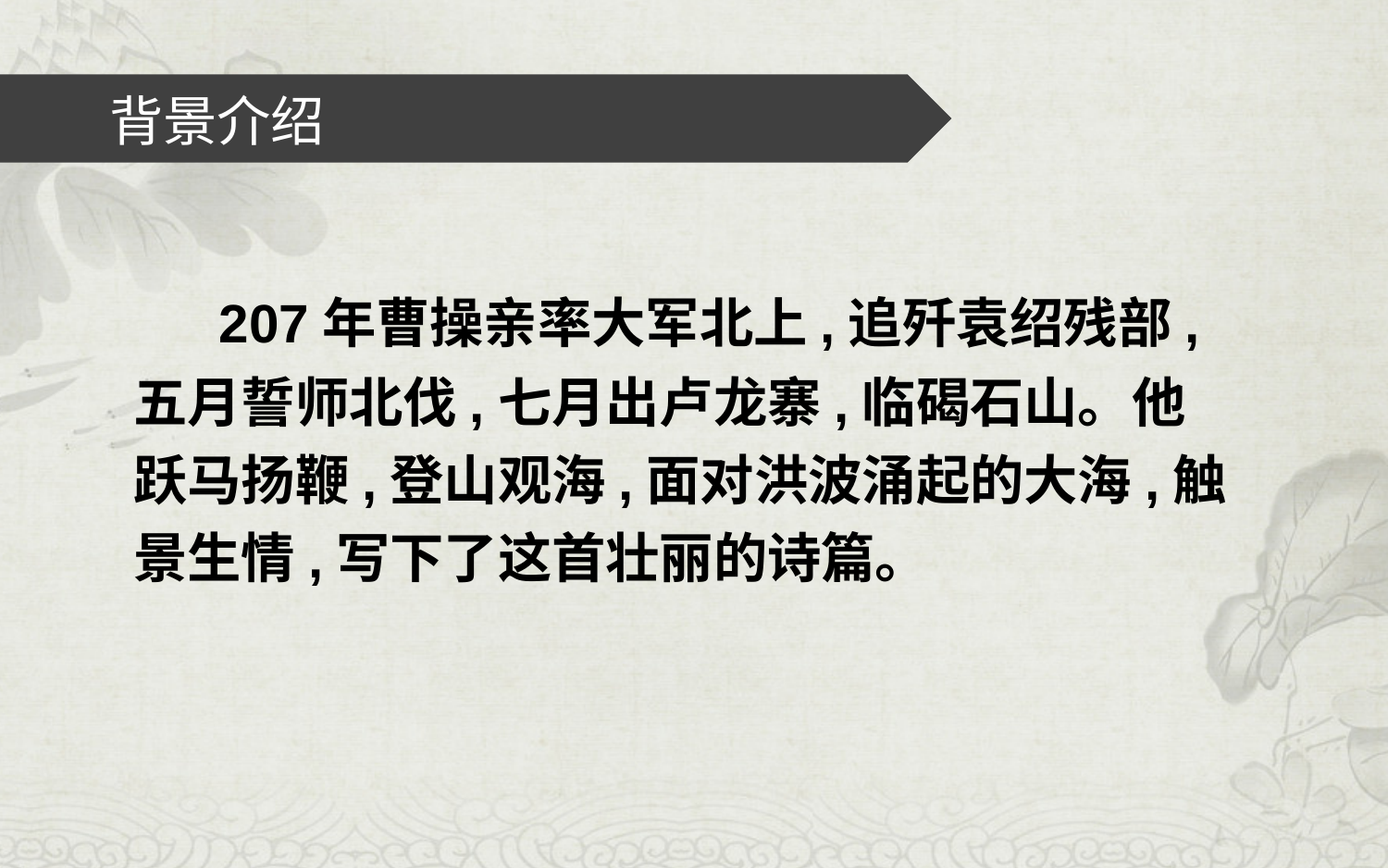

# 背景介绍
     207年曹操亲率大军北上,追歼袁绍残部,五月誓师北伐,七月出卢龙寨,临碣石山。他跃马扬鞭,登山观海,面对洪波涌起的大海,触景生情,写下了这首壮丽的诗篇。